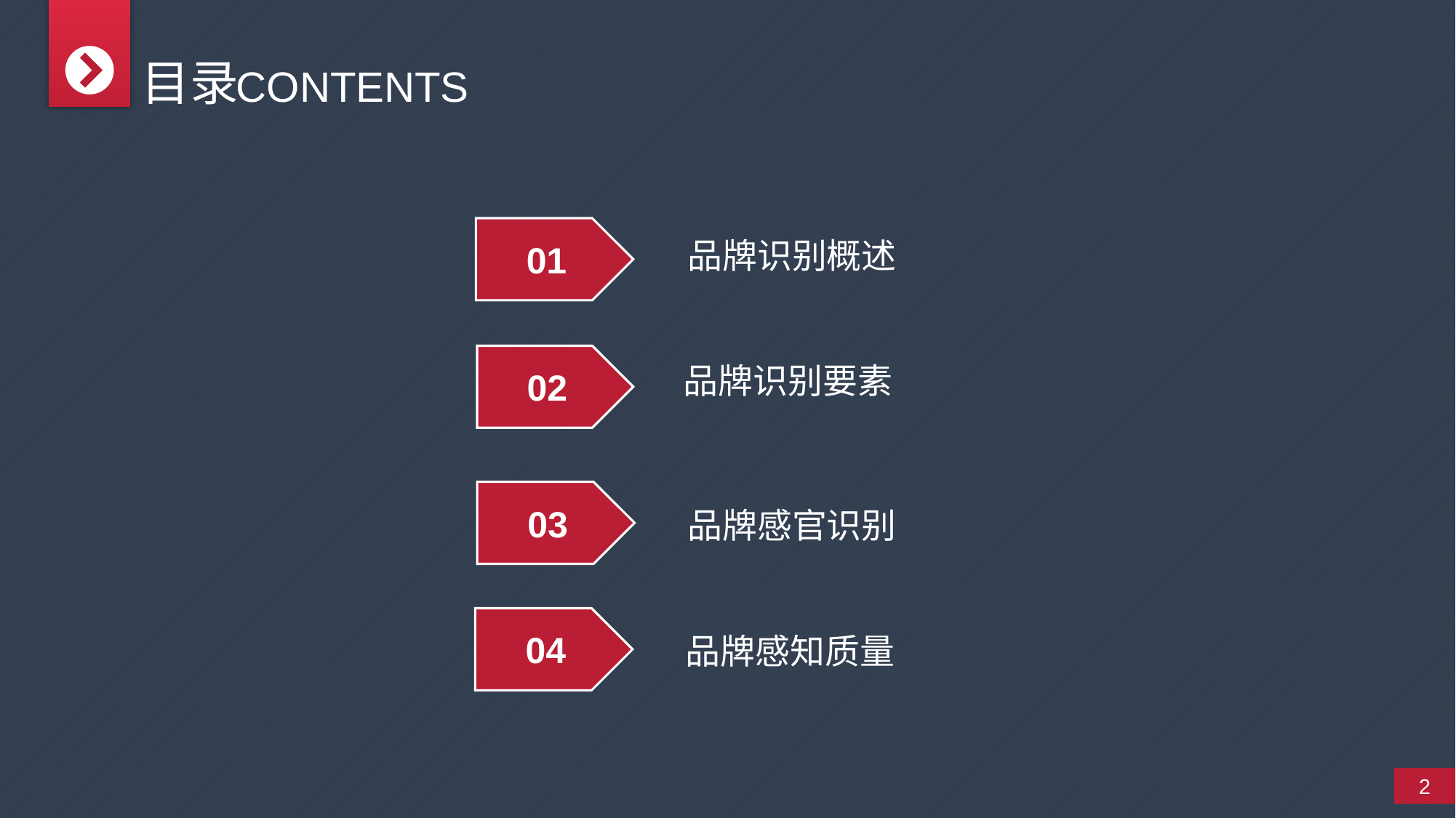

目录

CONTENTS
品牌识别概述
01
品牌识别要素
02
品牌感官识别
03
品牌感知质量
04